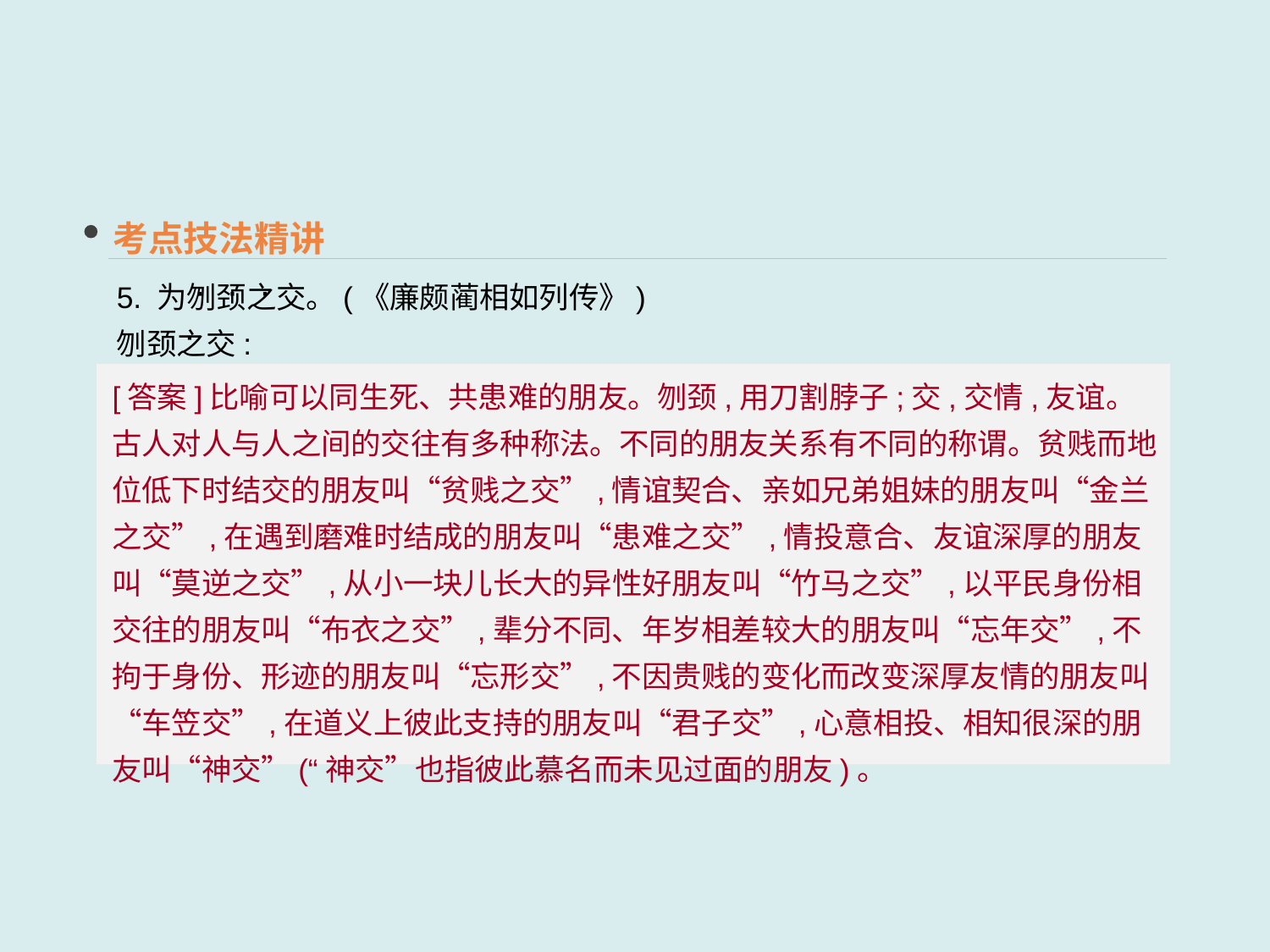

考点技法精讲

5. 为刎颈之交。(《廉颇蔺相如列传》)
刎颈之交: ___________________________________________________________________

 ·  ·  ·  ·
[答案]比喻可以同生死、共患难的朋友。刎颈,用刀割脖子;交,交情,友谊。古人对人与人之间的交往有多种称法。不同的朋友关系有不同的称谓。贫贱而地位低下时结交的朋友叫“贫贱之交”,情谊契合、亲如兄弟姐妹的朋友叫“金兰之交”,在遇到磨难时结成的朋友叫“患难之交”,情投意合、友谊深厚的朋友叫“莫逆之交”,从小一块儿长大的异性好朋友叫“竹马之交”,以平民身份相交往的朋友叫“布衣之交”,辈分不同、年岁相差较大的朋友叫“忘年交”,不拘于身份、形迹的朋友叫“忘形交”,不因贵贱的变化而改变深厚友情的朋友叫“车笠交”,在道义上彼此支持的朋友叫“君子交”,心意相投、相知很深的朋友叫“神交”(“神交”也指彼此慕名而未见过面的朋友)。